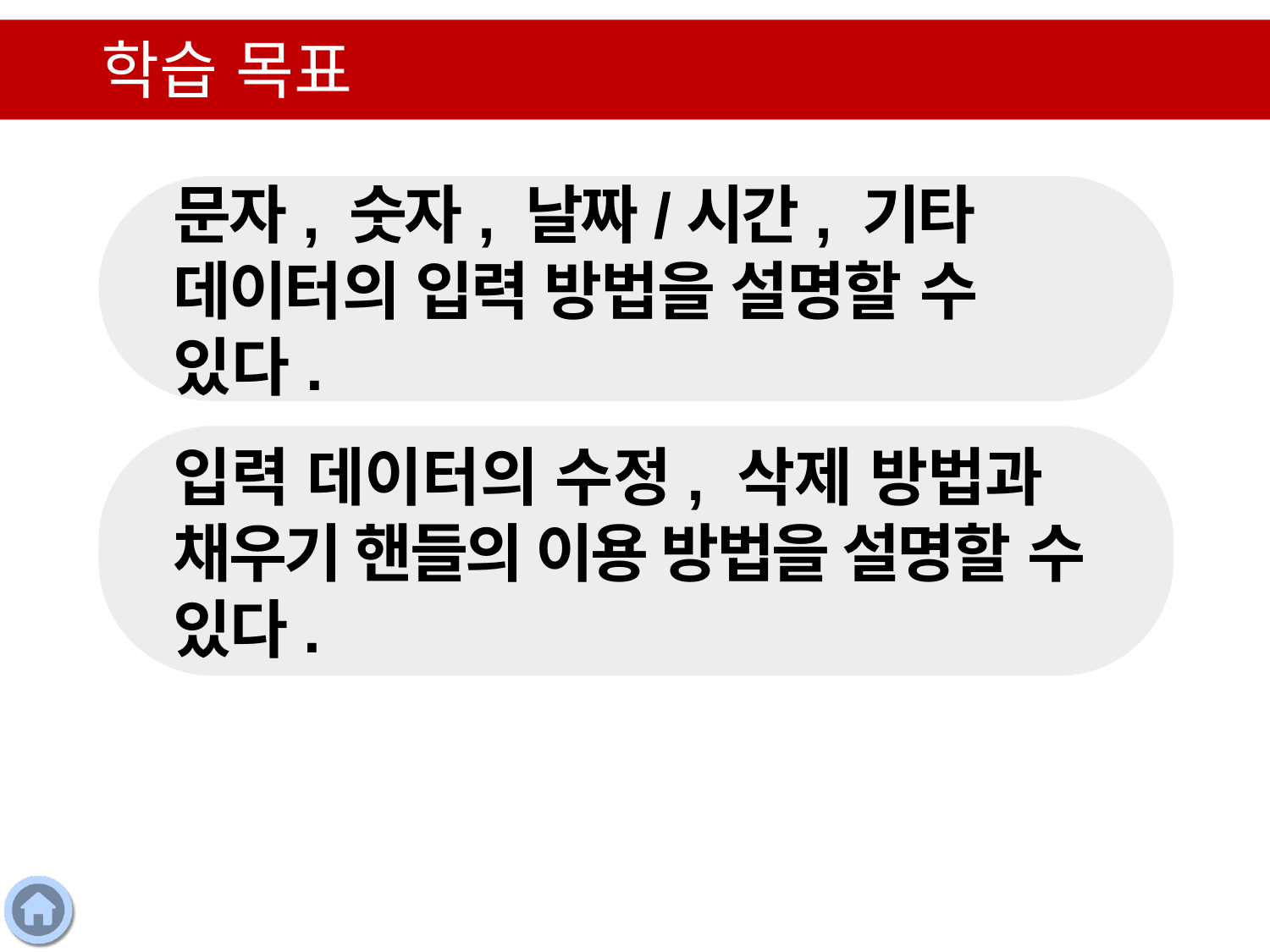

학습 목표

문자, 숫자, 날짜/시간, 기타 데이터의 입력 방법을 설명할 수 있다.

입력 데이터의 수정, 삭제 방법과 채우기 핸들의 이용 방법을 설명할 수 있다.